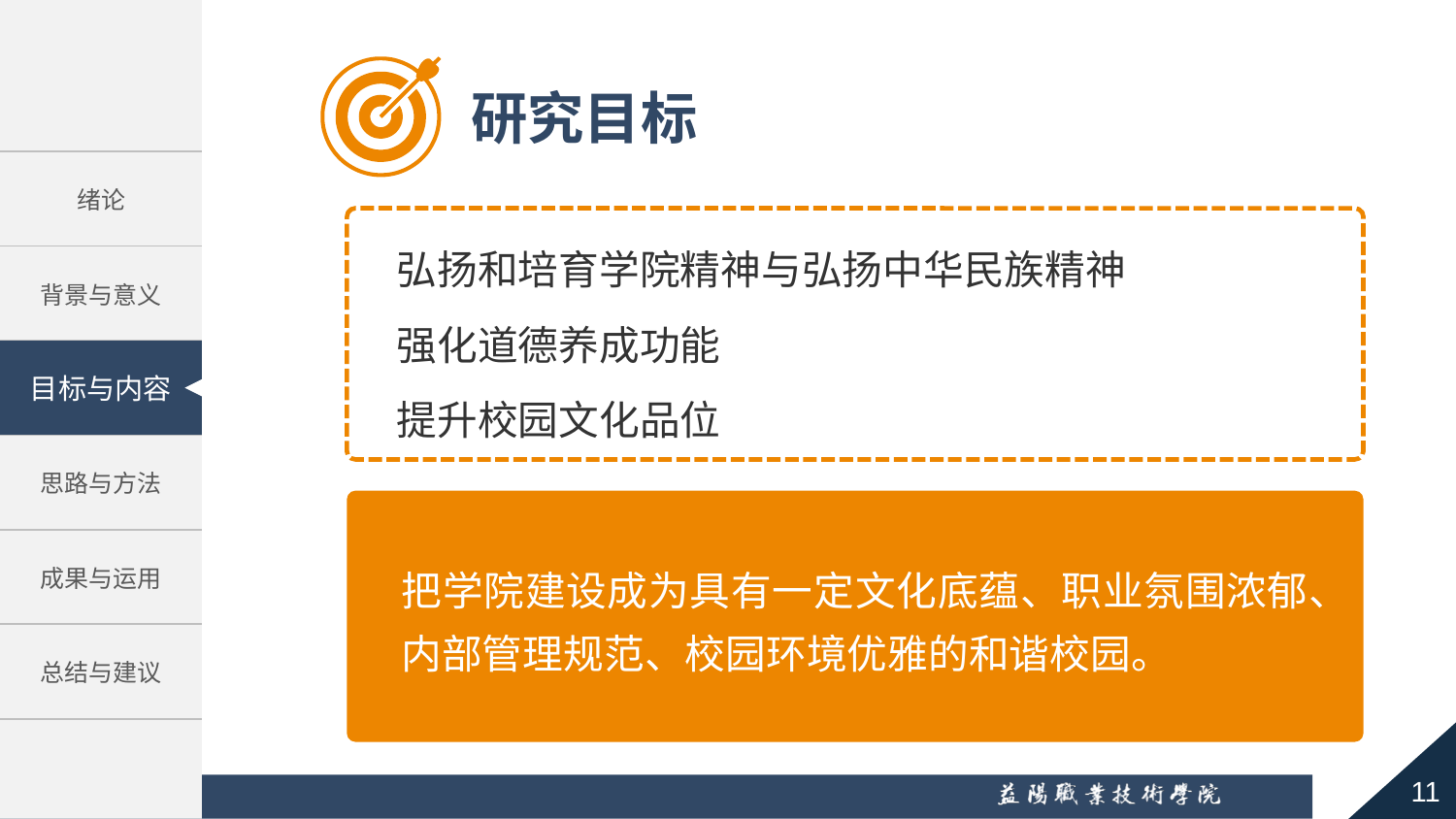

研究目标

弘扬和培育学院精神与弘扬中华民族精神
强化道德养成功能
提升校园文化品位

把学院建设成为具有一定文化底蕴、职业氛围浓郁、内部管理规范、校园环境优雅的和谐校园。